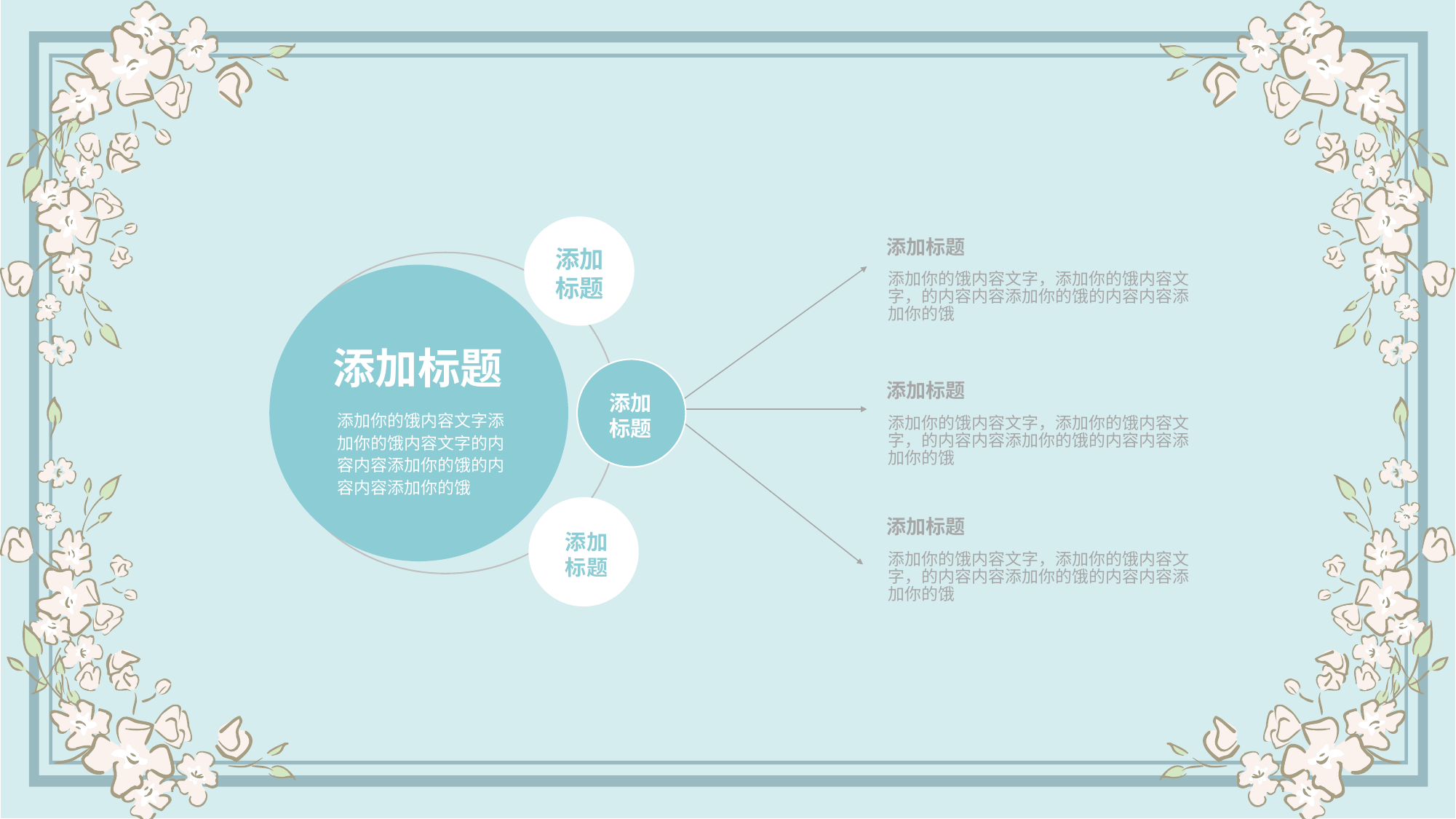

添加标题
添加标题

添加你的饿内容文字，添加你的饿内容文字，的内容内容添加你的饿的内容内容添加你的饿

添加标题

添加标题
添加标题
添加你的饿内容文字添加你的饿内容文字的内容内容添加你的饿的内容内容添加你的饿
添加你的饿内容文字，添加你的饿内容文字，的内容内容添加你的饿的内容内容添加你的饿

添加标题
添加标题
添加你的饿内容文字，添加你的饿内容文字，的内容内容添加你的饿的内容内容添加你的饿